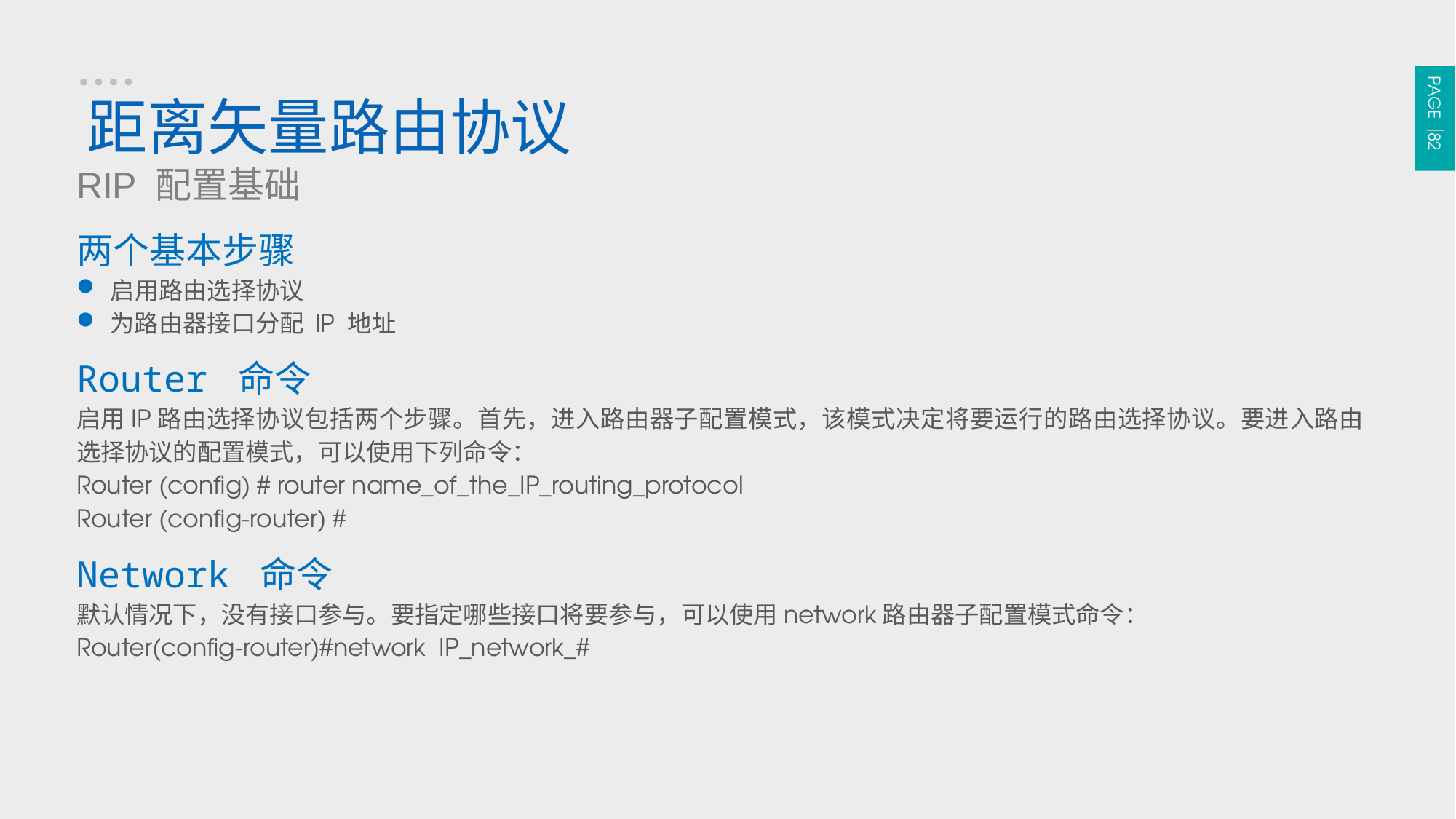

PAGE   82
距离矢量路由协议
RIP 配置基础
两个基本步骤
启用路由选择协议
为路由器接口分配 IP 地址
Router 命令
启用IP路由选择协议包括两个步骤。首先，进入路由器子配置模式，该模式决定将要运行的路由选择协议。要进入路由选择协议的配置模式，可以使用下列命令：
Router (config) # router name_of_the_IP_routing_protocol
Router (config-router) #
Network 命令
默认情况下，没有接口参与。要指定哪些接口将要参与，可以使用network路由器子配置模式命令：
Router(config-router)#network  IP_network_#